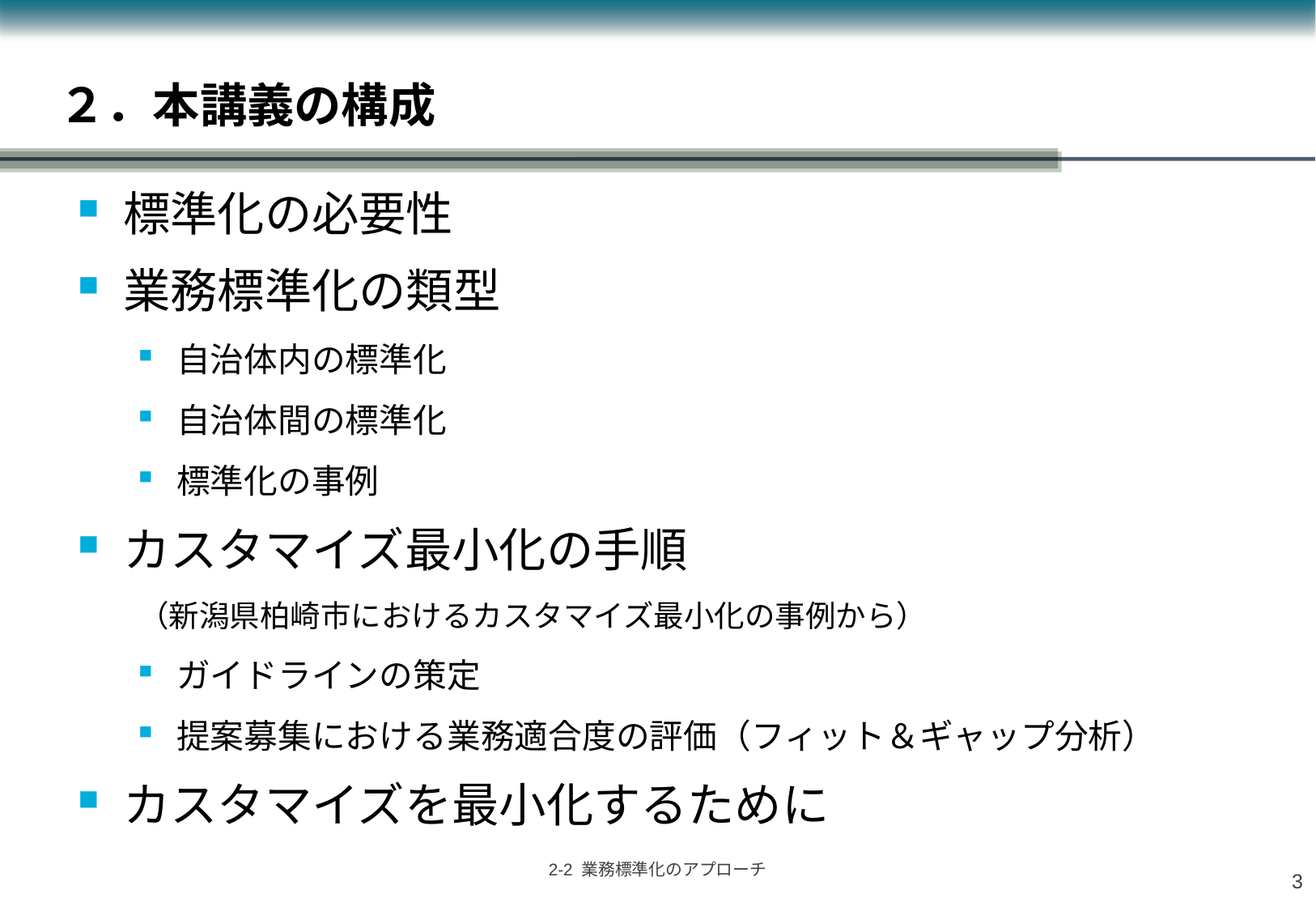

# ２．本講義の構成
標準化の必要性
業務標準化の類型
自治体内の標準化
自治体間の標準化
標準化の事例
カスタマイズ最小化の手順
　　（新潟県柏崎市におけるカスタマイズ最小化の事例から）
ガイドラインの策定
提案募集における業務適合度の評価（フィット＆ギャップ分析）
カスタマイズを最小化するために
3
2-2 業務標準化のアプローチ